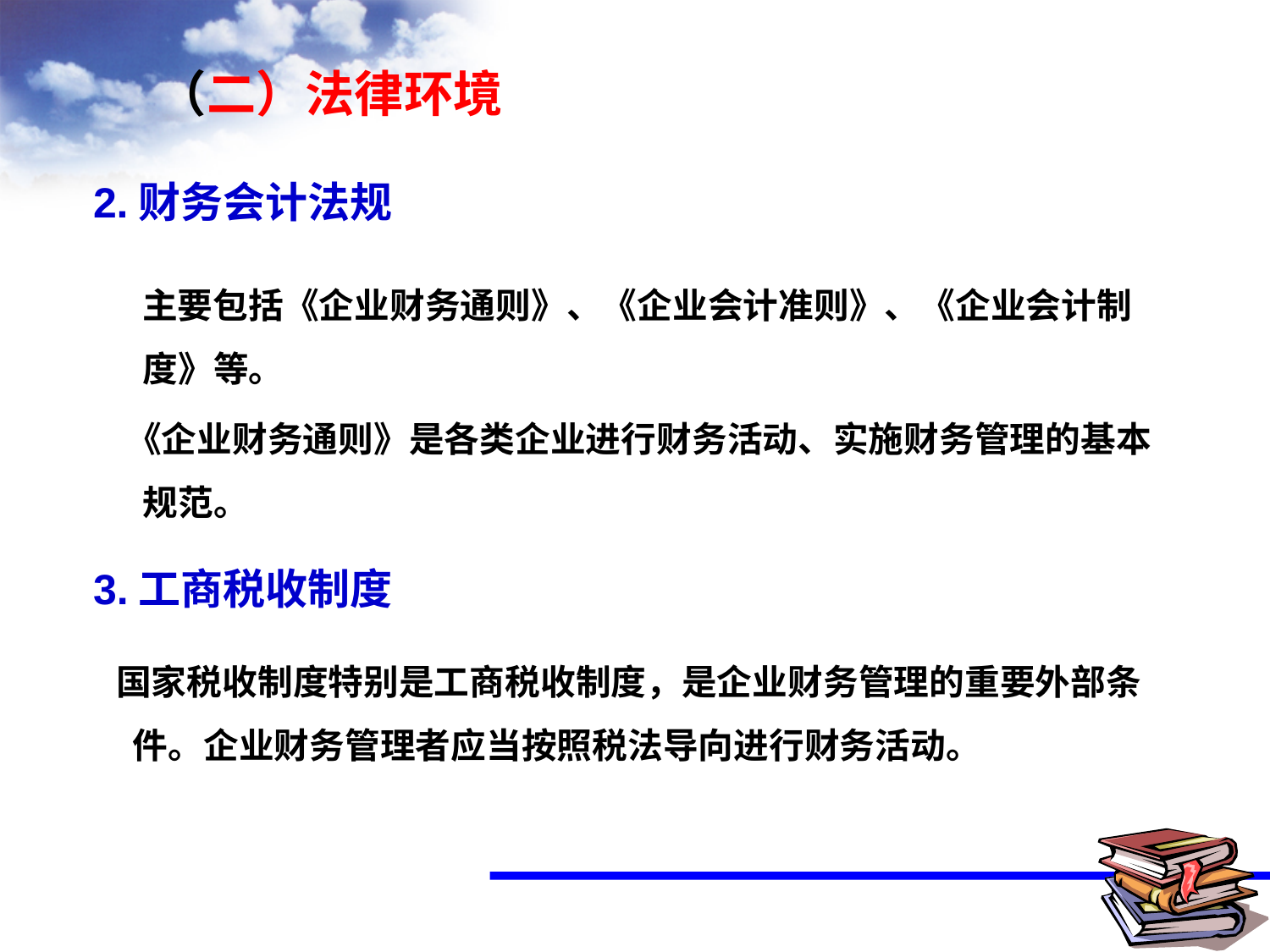

（二）法律环境
   2.财务会计法规
       主要包括《企业财务通则》、《企业会计准则》、《企业会计制度》等。
     《企业财务通则》是各类企业进行财务活动、实施财务管理的基本规范。
   3.工商税收制度

     国家税收制度特别是工商税收制度，是企业财务管理的重要外部条件。企业财务管理者应当按照税法导向进行财务活动。